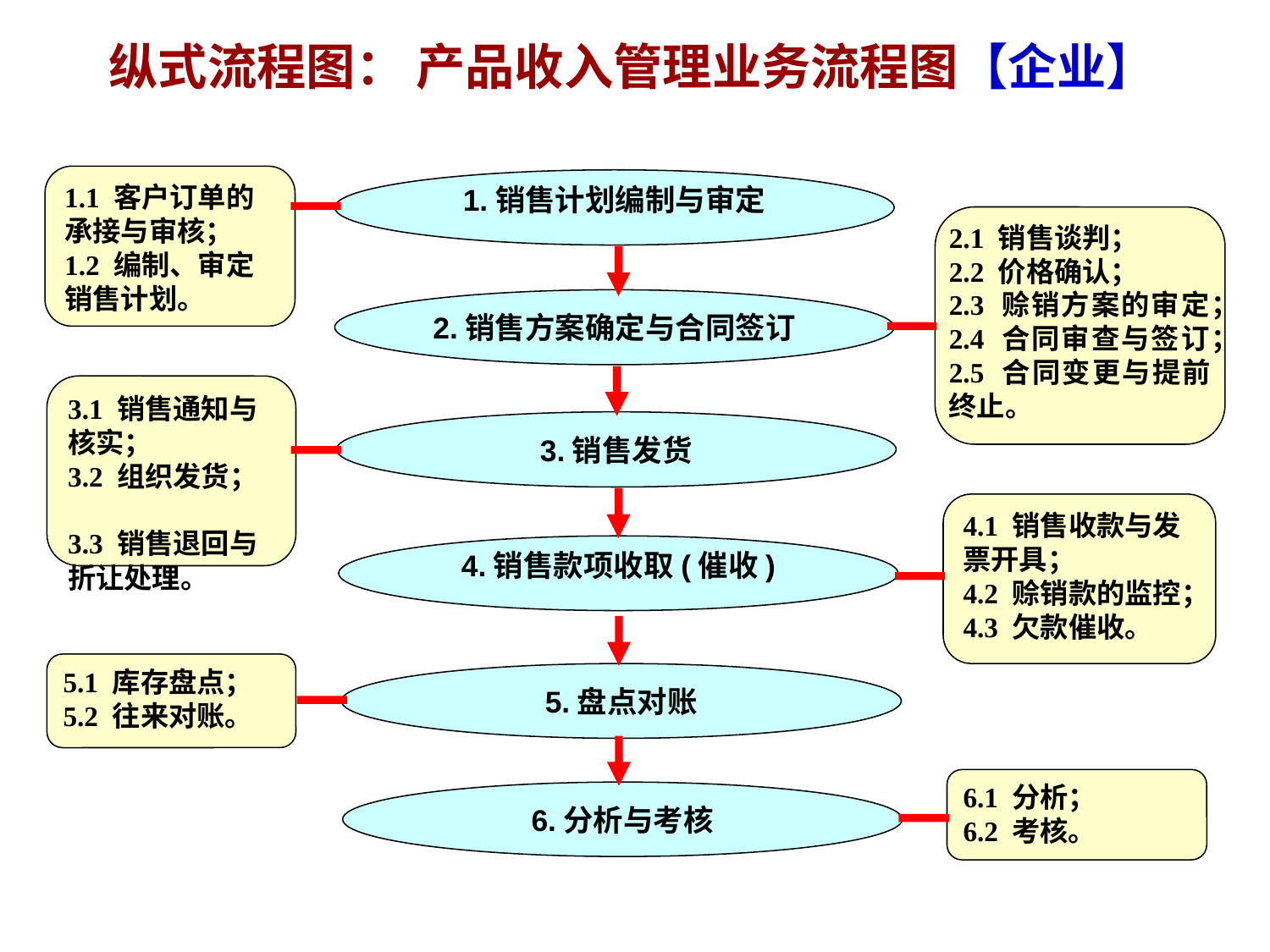

# 纵式流程图： 产品收入管理业务流程图【企业】
1.1 客户订单的承接与审核；
1.2 编制、审定销售计划。
1.销售计划编制与审定

2.1 销售谈判；
2.2 价格确认；
2.3 赊销方案的审定；
2.4 合同审查与签订；
2.5 合同变更与提前终止。

2.销售方案确定与合同签订

3.1 销售通知与核实；
3.2 组织发货；
3.3 销售退回与折让处理。
3.销售发货

4.1 销售收款与发票开具；
4.2 赊销款的监控；
4.3 欠款催收。
4.销售款项收取(催收)

5.1 库存盘点；
5.2 往来对账。
5.盘点对账

6.1 分析；
6.2 考核。
6.分析与考核